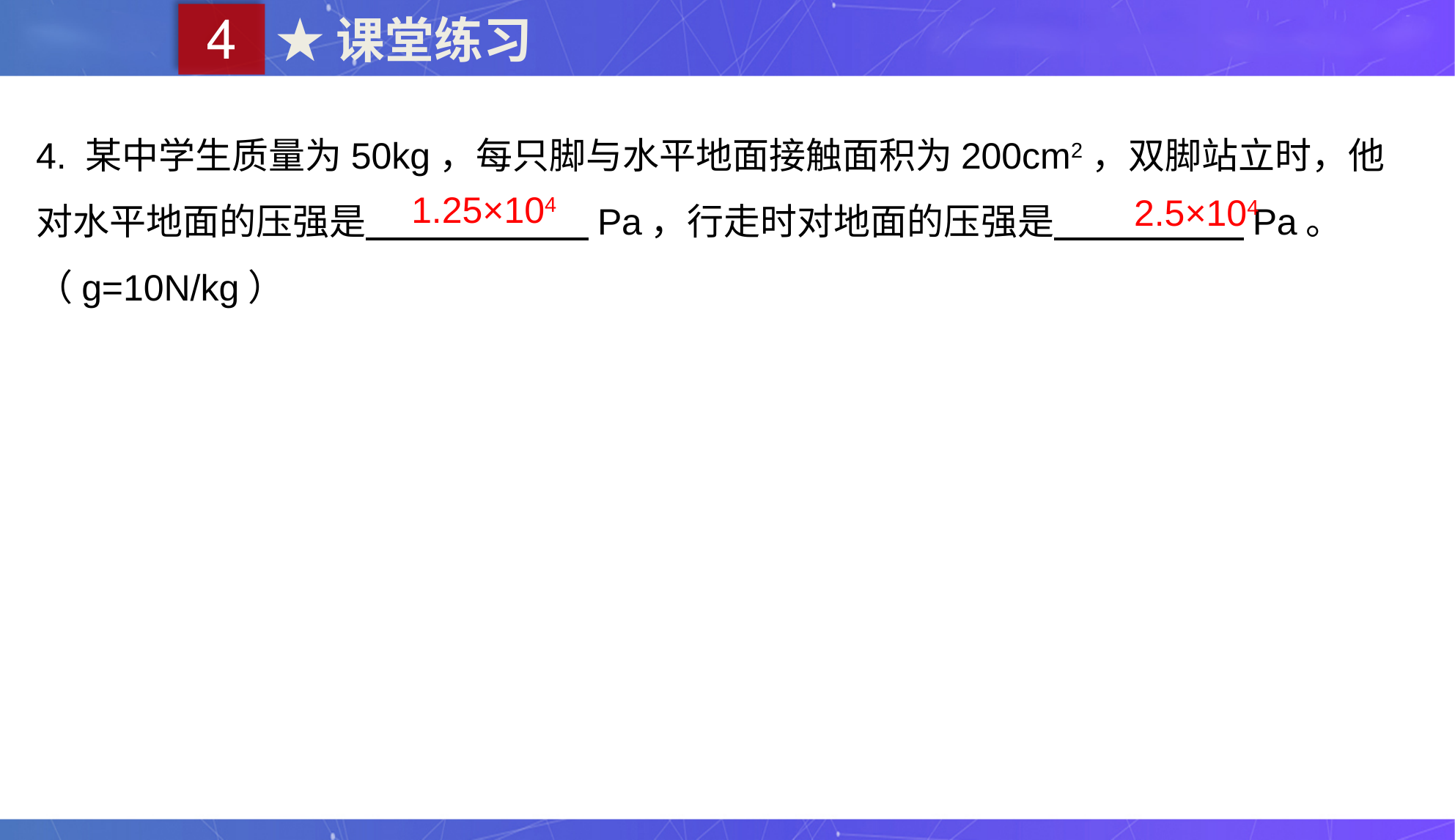

4
★课堂练习
4. 某中学生质量为50kg，每只脚与水平地面接触面积为200cm2，双脚站立时，他对水平地面的压强是                           Pa，行走时对地面的压强是                       Pa。（g=10N/kg）
1.25×104
2.5×104